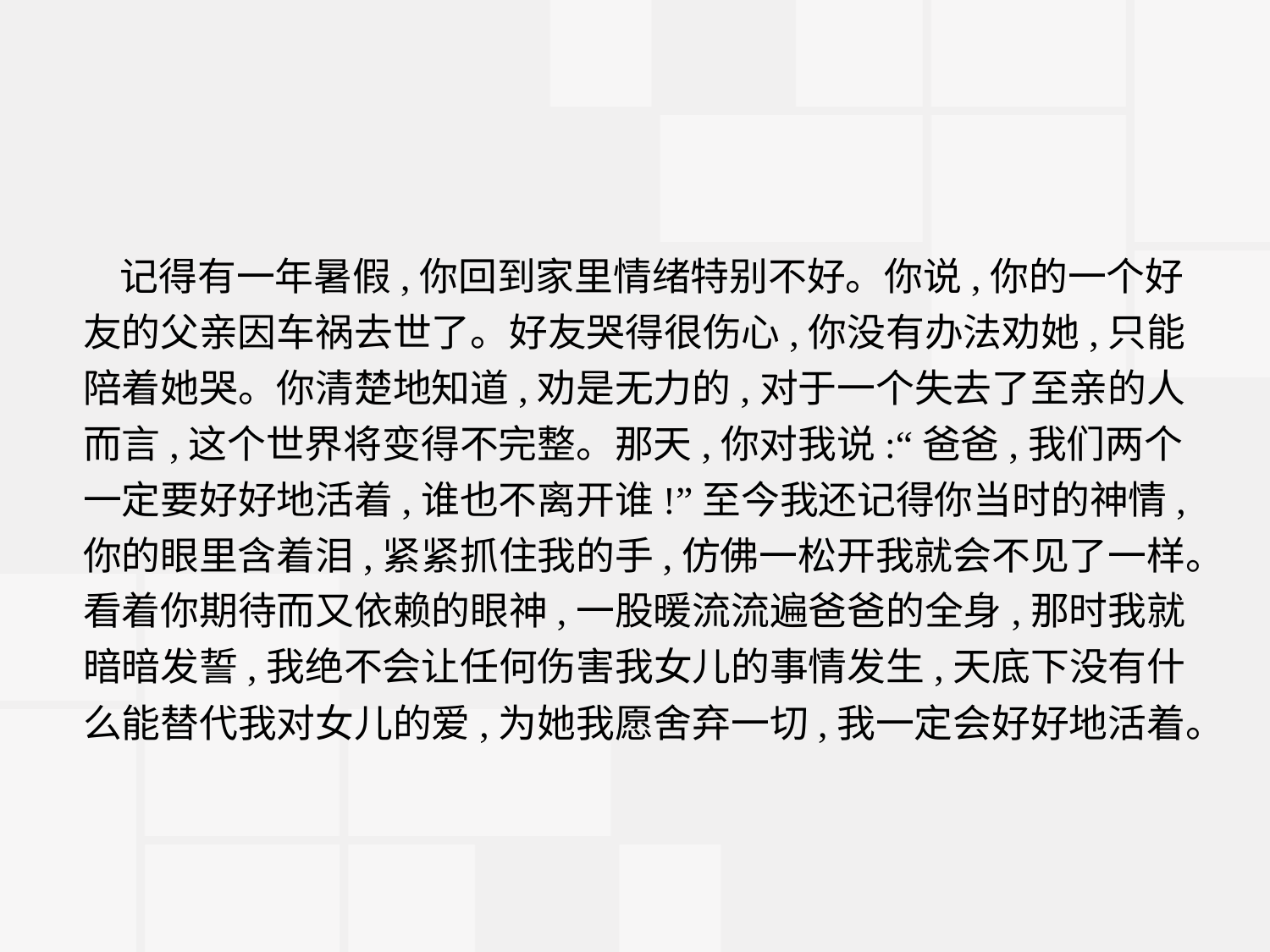

记得有一年暑假,你回到家里情绪特别不好。你说,你的一个好友的父亲因车祸去世了。好友哭得很伤心,你没有办法劝她,只能陪着她哭。你清楚地知道,劝是无力的,对于一个失去了至亲的人而言,这个世界将变得不完整。那天,你对我说:“爸爸,我们两个一定要好好地活着,谁也不离开谁!”至今我还记得你当时的神情,你的眼里含着泪,紧紧抓住我的手,仿佛一松开我就会不见了一样。看着你期待而又依赖的眼神,一股暖流流遍爸爸的全身,那时我就暗暗发誓,我绝不会让任何伤害我女儿的事情发生,天底下没有什么能替代我对女儿的爱,为她我愿舍弃一切,我一定会好好地活着。